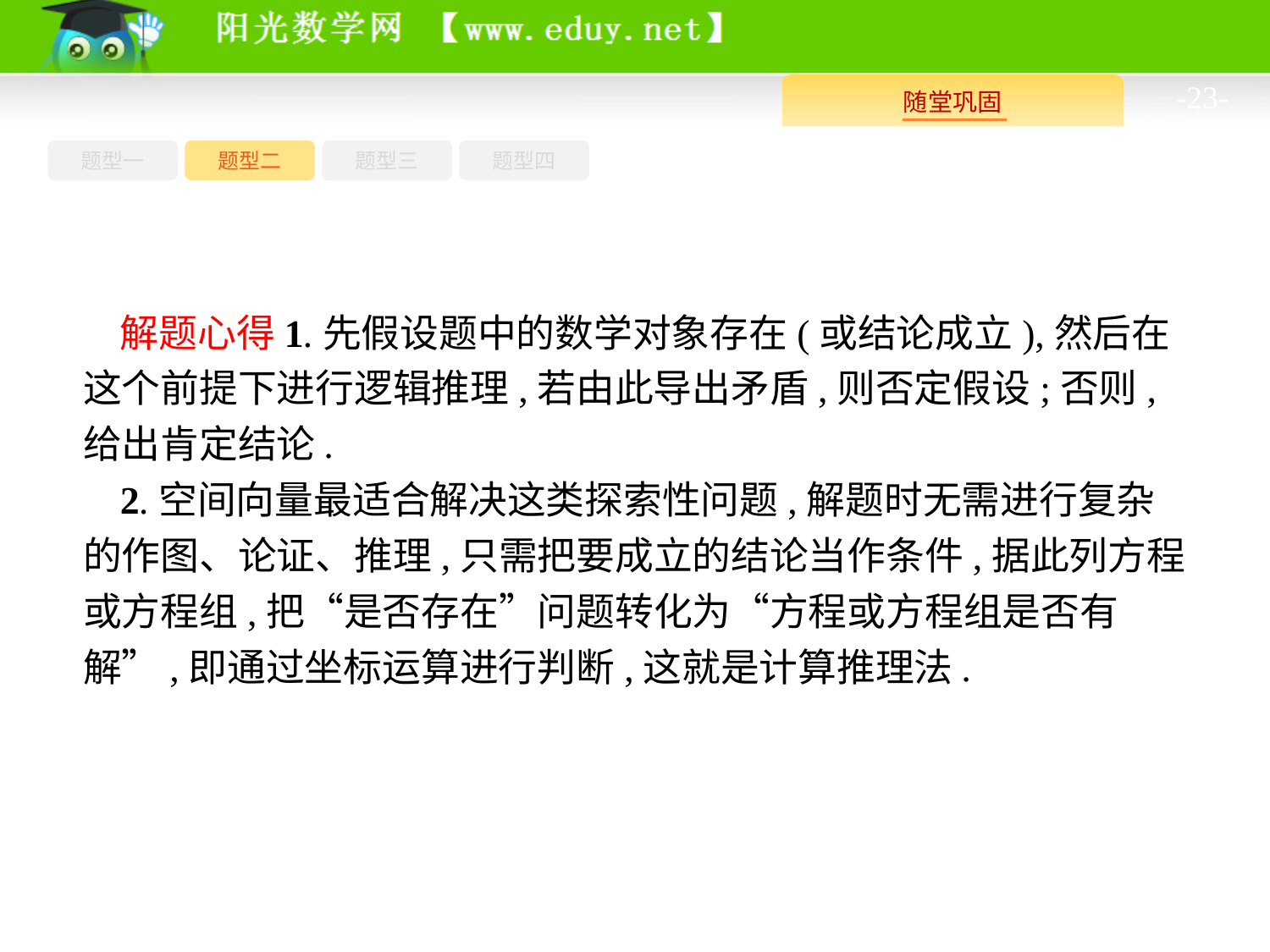

-23-
题型四
题型一
题型三
题型二
解题心得1.先假设题中的数学对象存在(或结论成立),然后在这个前提下进行逻辑推理,若由此导出矛盾,则否定假设;否则,给出肯定结论.
2.空间向量最适合解决这类探索性问题,解题时无需进行复杂的作图、论证、推理,只需把要成立的结论当作条件,据此列方程或方程组,把“是否存在”问题转化为“方程或方程组是否有解”,即通过坐标运算进行判断,这就是计算推理法.